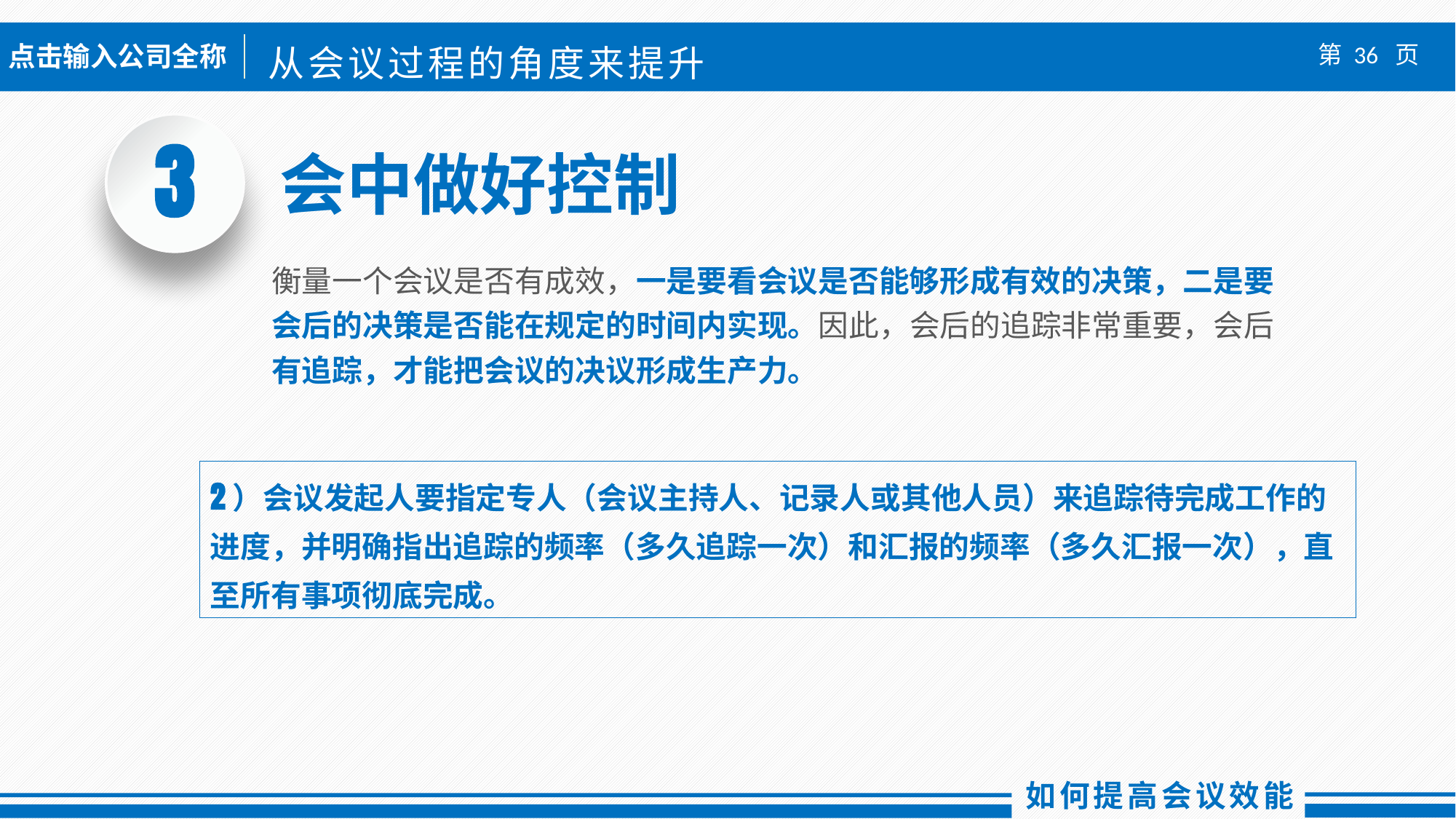

3
会中做好控制
衡量一个会议是否有成效，一是要看会议是否能够形成有效的决策，二是要会后的决策是否能在规定的时间内实现。因此，会后的追踪非常重要，会后有追踪，才能把会议的决议形成生产力。
2）会议发起人要指定专人（会议主持人、记录人或其他人员）来追踪待完成工作的进度，并明确指出追踪的频率（多久追踪一次）和汇报的频率（多久汇报一次），直至所有事项彻底完成。